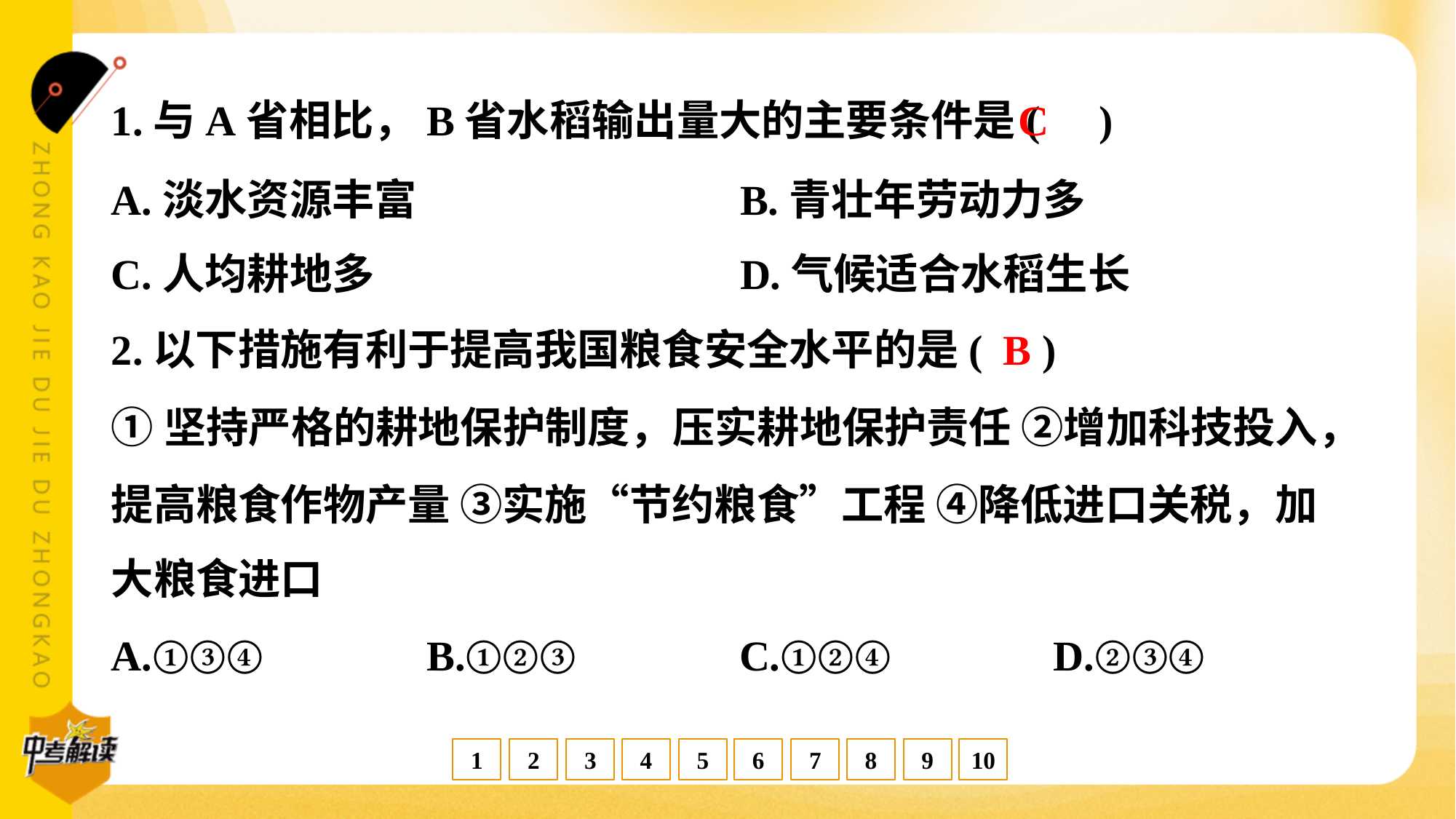

C
1.与A省相比，B省水稻输出量大的主要条件是(     )
A.淡水资源丰富	B.青壮年劳动力多
C.人均耕地多	D.气候适合水稻生长
B
2.以下措施有利于提高我国粮食安全水平的是(     )
①坚持严格的耕地保护制度，压实耕地保护责任 ②增加科技投入，
提高粮食作物产量 ③实施“节约粮食”工程 ④降低进口关税，加
大粮食进口
A.①③④	B.①②③	C.①②④	D.②③④